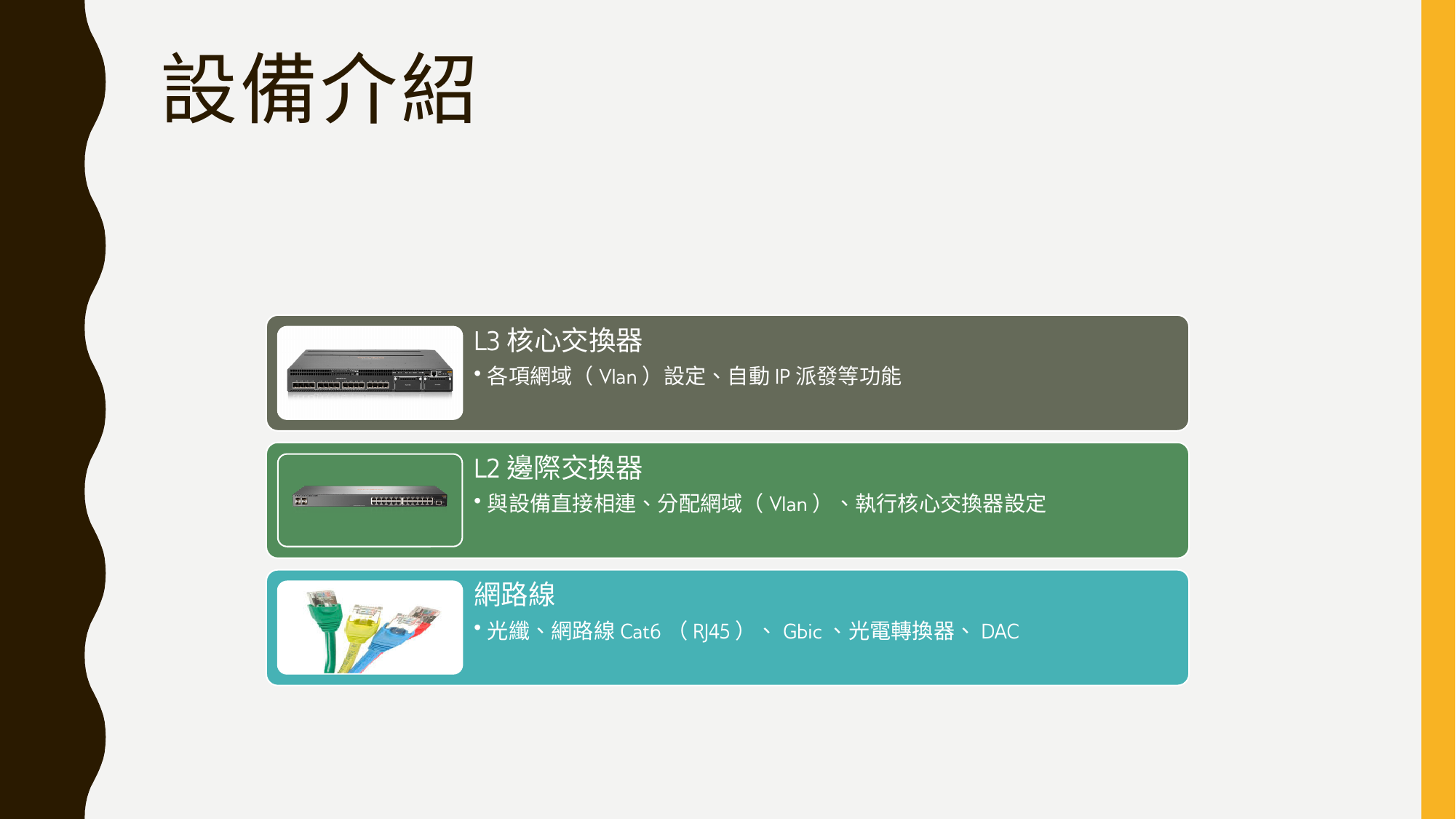

# 設備介紹
L3核心交換器
各項網域（Vlan）設定、自動IP派發等功能
L2邊際交換器
與設備直接相連、分配網域（Vlan）、執行核心交換器設定
網路線
光纖、網路線Cat6（RJ45）、Gbic、光電轉換器、DAC